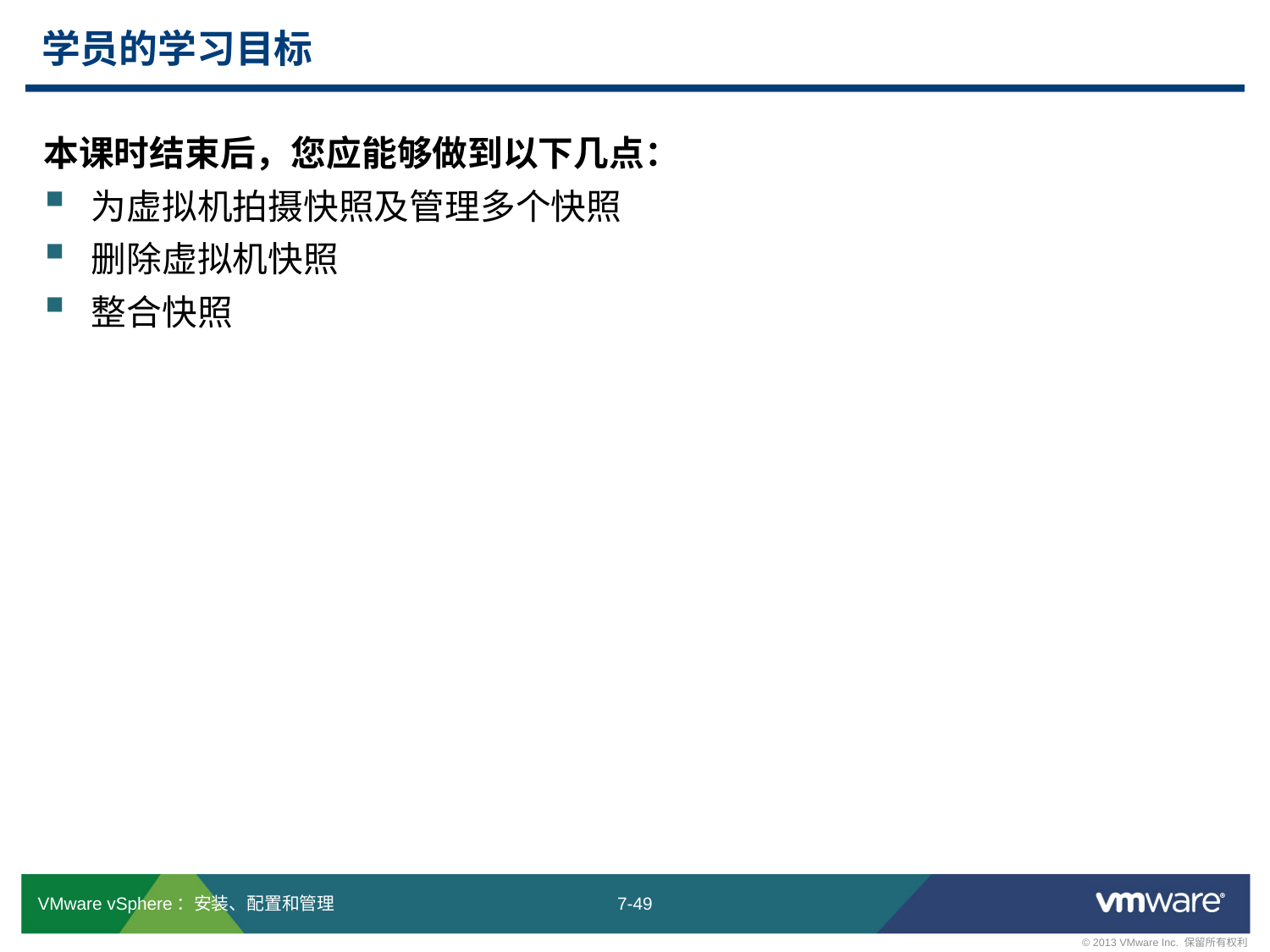

# 学员的学习目标
本课时结束后，您应能够做到以下几点：
为虚拟机拍摄快照及管理多个快照
删除虚拟机快照
整合快照